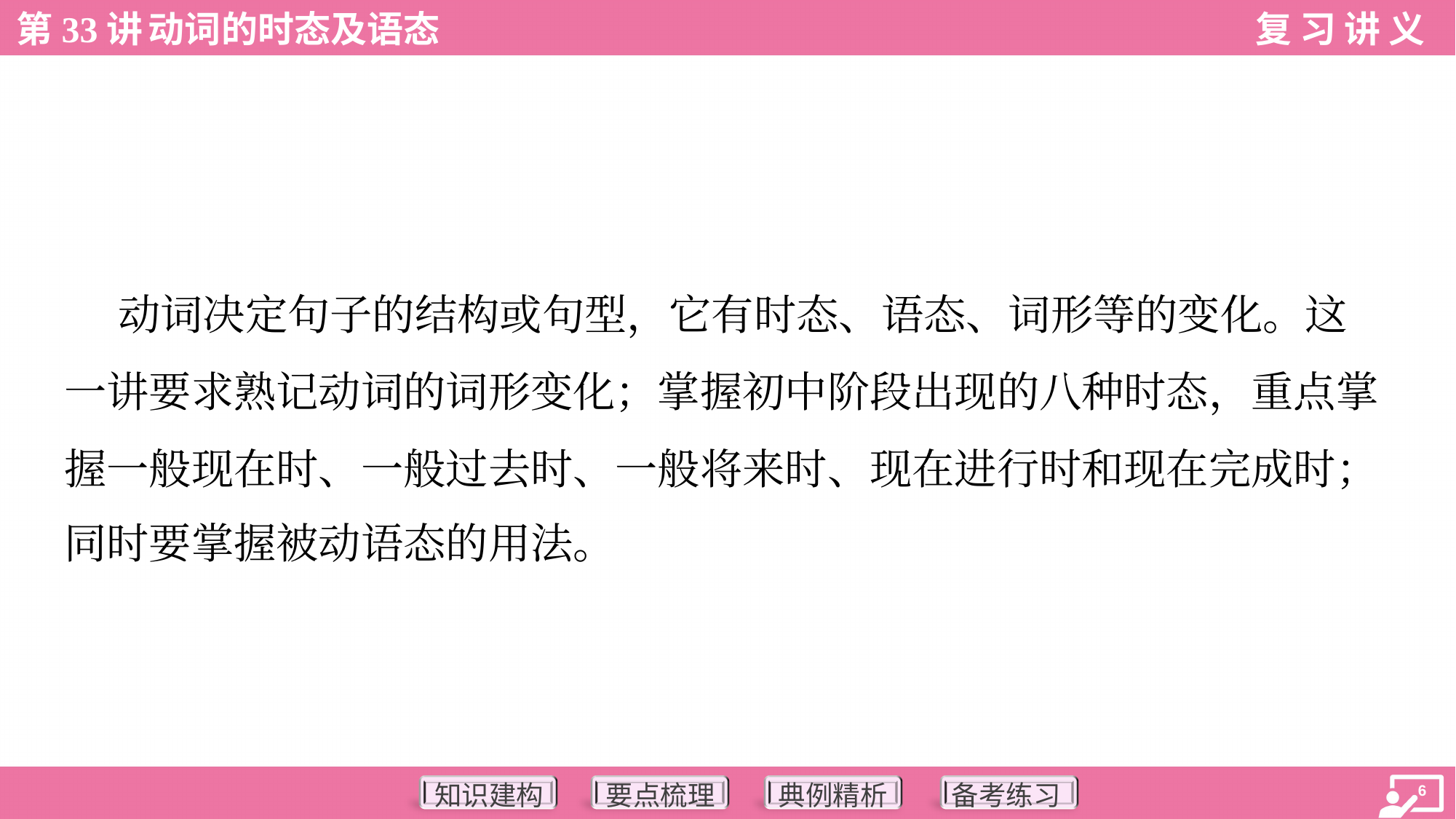

动词决定句子的结构或句型，它有时态、语态、词形等的变化。这
一讲要求熟记动词的词形变化；掌握初中阶段出现的八种时态，重点掌
握一般现在时、一般过去时、一般将来时、现在进行时和现在完成时；
同时要掌握被动语态的用法。